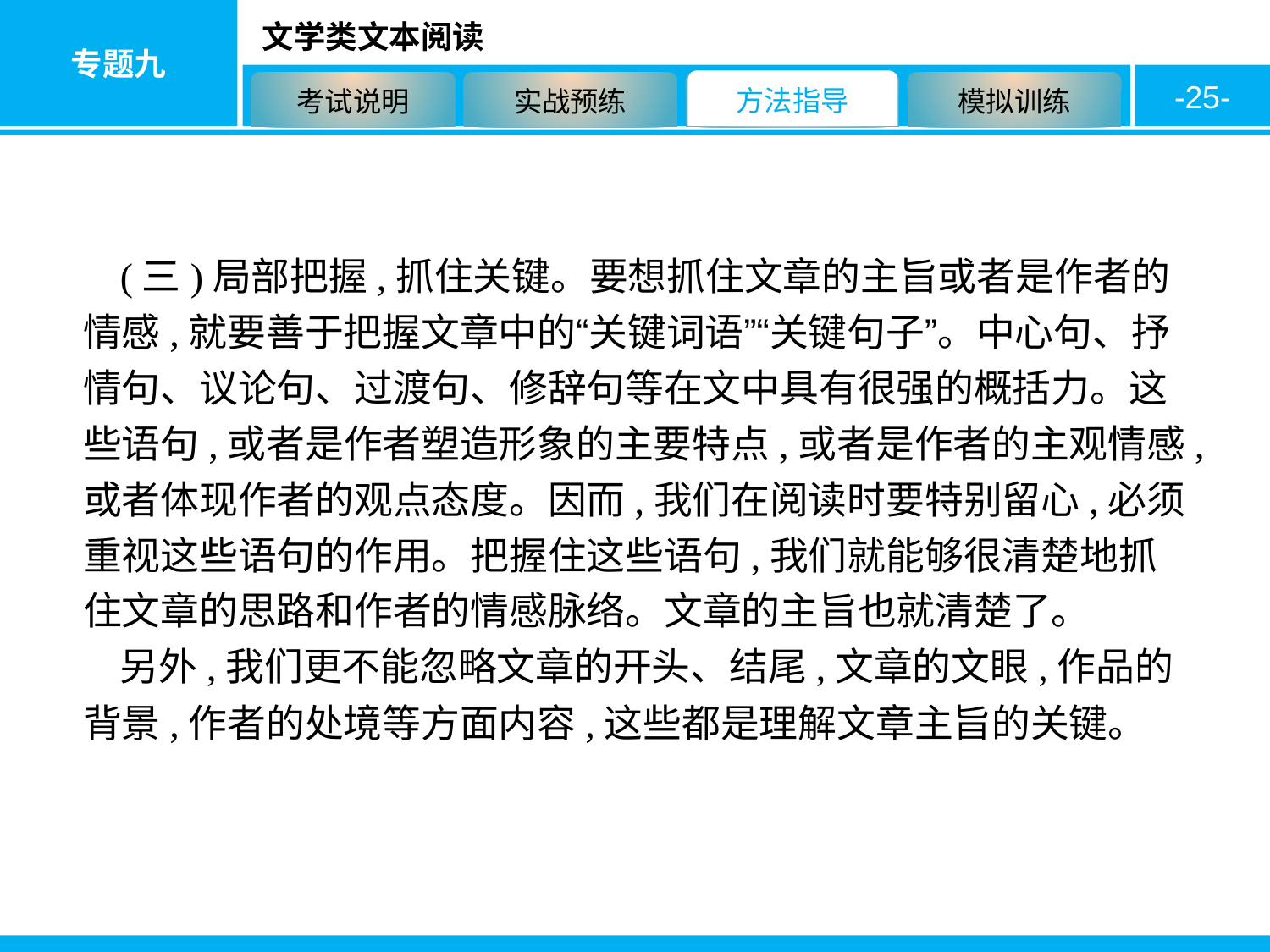

-25-
(三)局部把握,抓住关键。要想抓住文章的主旨或者是作者的情感,就要善于把握文章中的“关键词语”“关键句子”。中心句、抒情句、议论句、过渡句、修辞句等在文中具有很强的概括力。这些语句,或者是作者塑造形象的主要特点,或者是作者的主观情感,或者体现作者的观点态度。因而,我们在阅读时要特别留心,必须重视这些语句的作用。把握住这些语句,我们就能够很清楚地抓住文章的思路和作者的情感脉络。文章的主旨也就清楚了。
另外,我们更不能忽略文章的开头、结尾,文章的文眼,作品的背景,作者的处境等方面内容,这些都是理解文章主旨的关键。